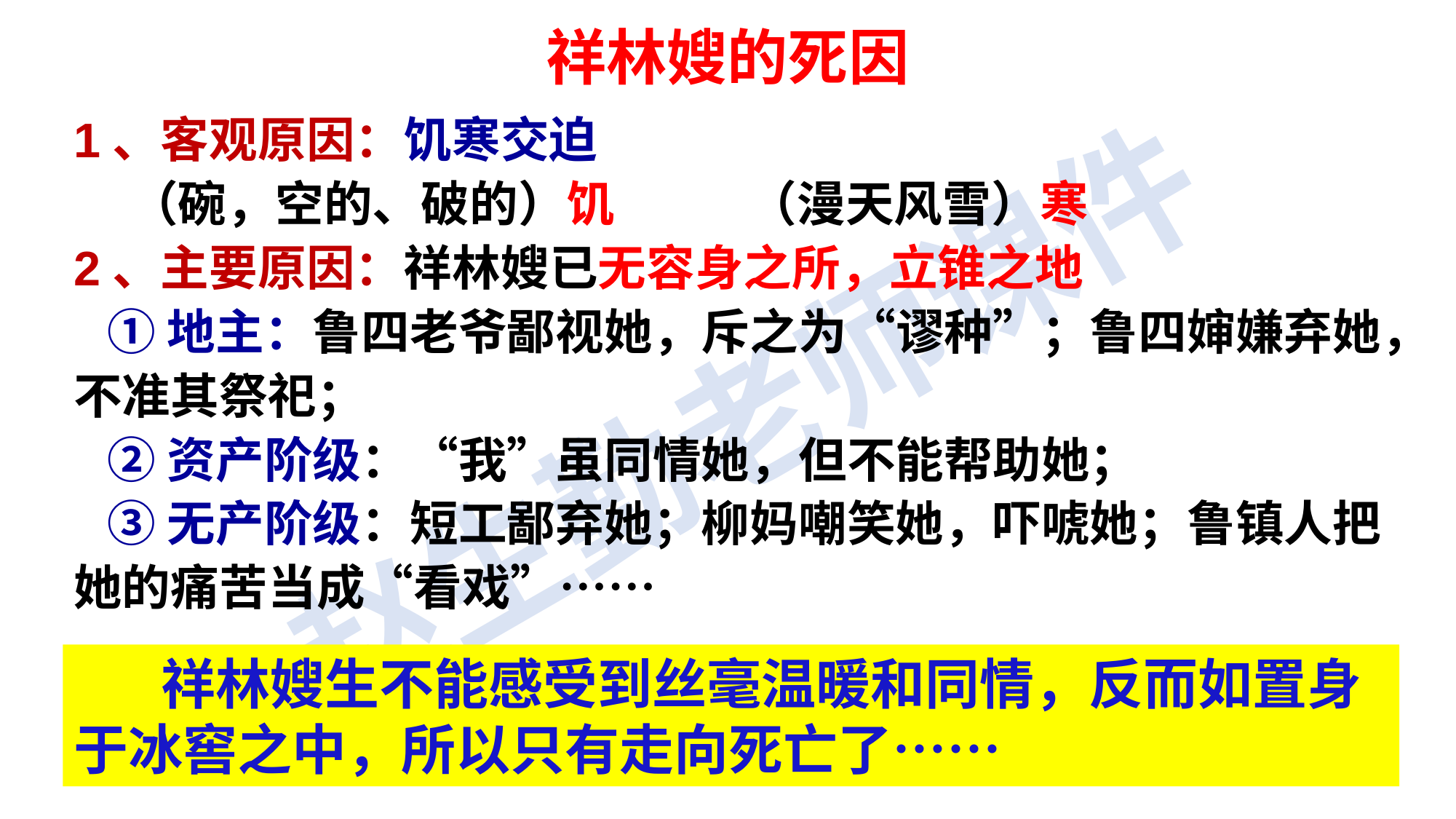

祥林嫂的死因
1、客观原因：饥寒交迫
    （碗，空的、破的）饥            （漫天风雪）寒
2、主要原因：祥林嫂已无容身之所，立锥之地
   ①地主：鲁四老爷鄙视她，斥之为“谬种”；鲁四婶嫌弃她，不准其祭祀；
   ②资产阶级：“我”虽同情她，但不能帮助她；
   ③无产阶级：短工鄙弃她；柳妈嘲笑她，吓唬她；鲁镇人把她的痛苦当成“看戏”……
      祥林嫂生不能感受到丝毫温暖和同情，反而如置身于冰窖之中，所以只有走向死亡了……